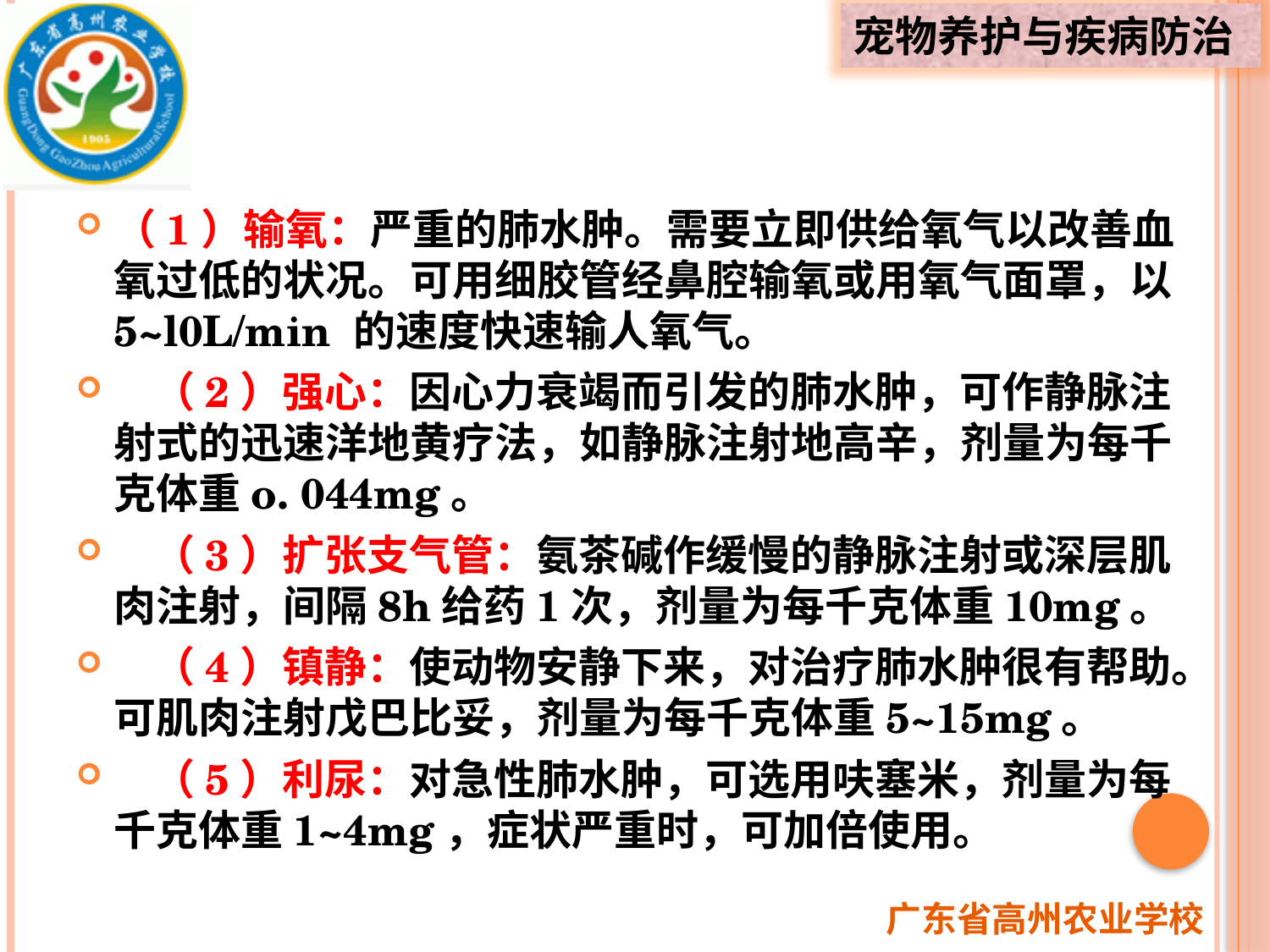

（1）输氧：严重的肺水肿。需要立即供给氧气以改善血氧过低的状况。可用细胶管经鼻腔输氧或用氧气面罩，以5~l0L/min 的速度快速输人氧气。
   （2）强心：因心力衰竭而引发的肺水肿，可作静脉注射式的迅速洋地黄疗法，如静脉注射地高辛，剂量为每千克体重o. 044mg。
   （3）扩张支气管：氨茶碱作缓慢的静脉注射或深层肌肉注射，间隔8h给药1次，剂量为每千克体重10mg。
   （4）镇静：使动物安静下来，对治疗肺水肿很有帮助。可肌肉注射戊巴比妥，剂量为每千克体重5~15mg。
   （5）利尿：对急性肺水肿，可选用呋塞米，剂量为每千克体重1~4mg，症状严重时，可加倍使用。